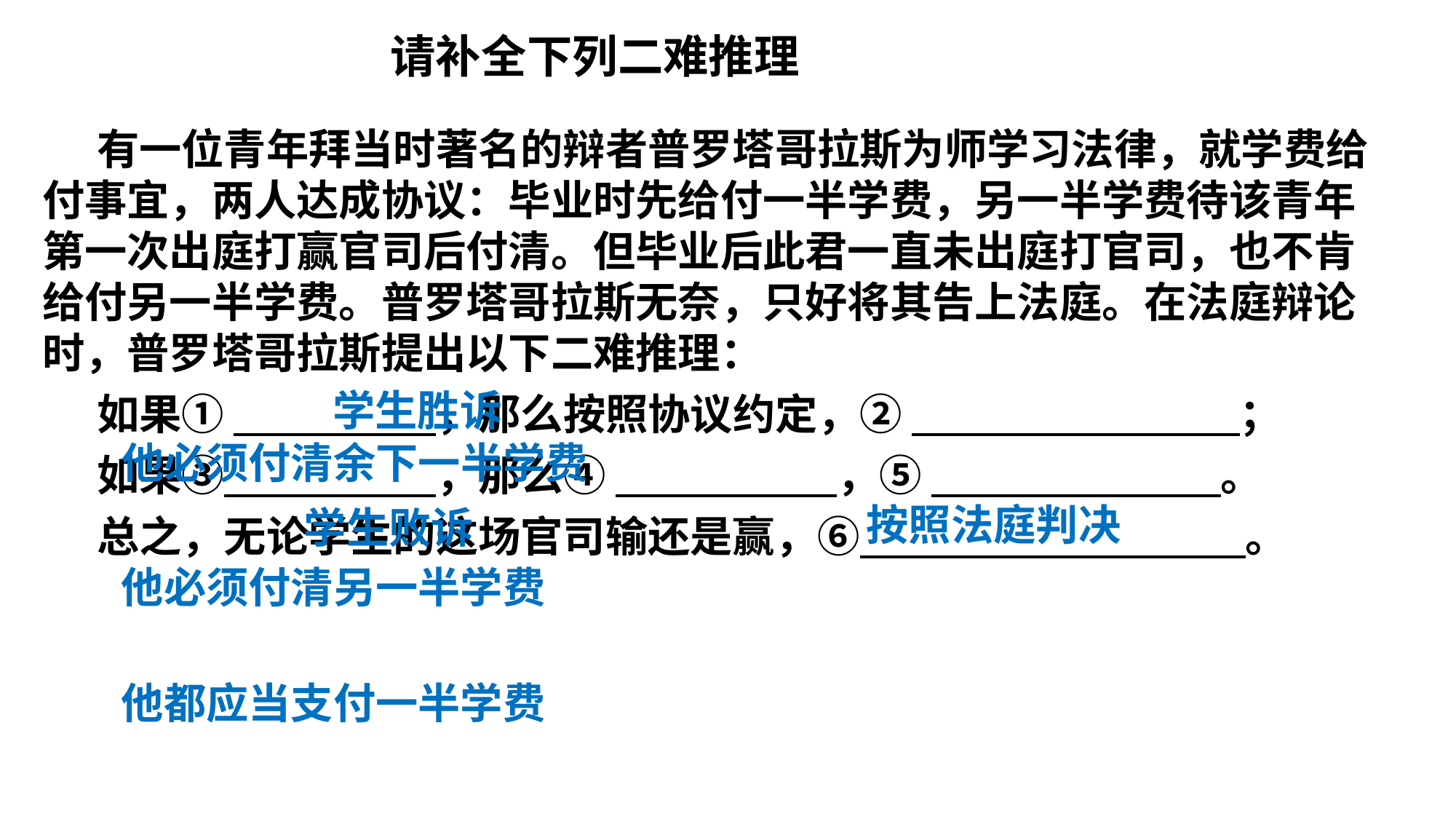

请补全下列二难推理
有一位青年拜当时著名的辩者普罗塔哥拉斯为师学习法律，就学费给付事宜，两人达成协议：毕业时先给付一半学费，另一半学费待该青年第一次出庭打赢官司后付清。但毕业后此君一直未出庭打官司，也不肯给付另一半学费。普罗塔哥拉斯无奈，只好将其告上法庭。在法庭辩论时，普罗塔哥拉斯提出以下二难推理：
如果①                      ，那么按照协议约定，②                                   ；
如果③                      ，那么④                        ，⑤                               。
总之，无论学生的这场官司输还是赢，⑥                                        。
学生胜诉
他必须付清余下一半学费
按照法庭判决
学生败诉
他必须付清另一半学费
他都应当支付一半学费